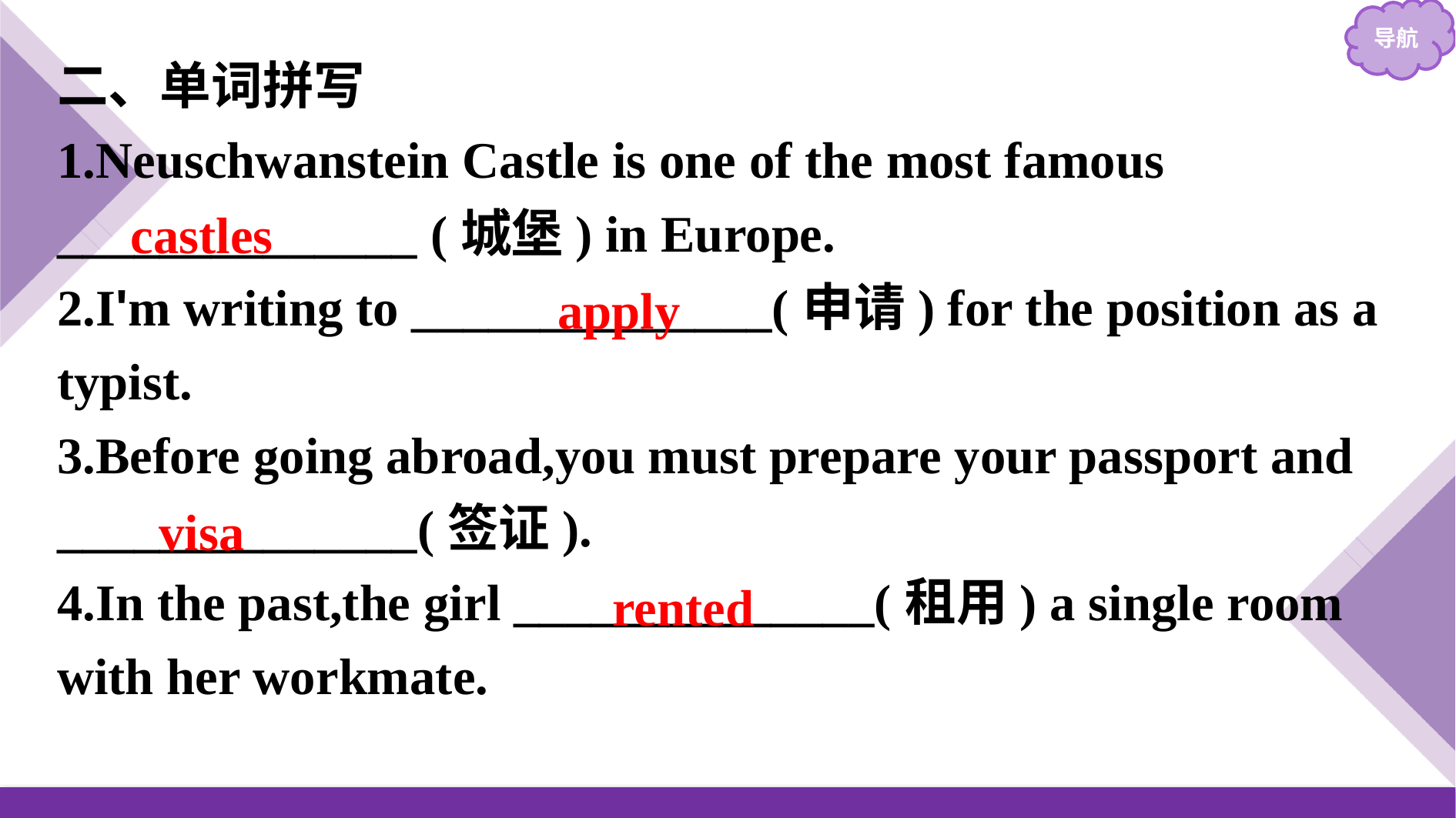

二、单词拼写
1.Neuschwanstein Castle is one of the most famous ______________ (城堡) in Europe.
2.I'm writing to ______________(申请) for the position as a typist.
3.Before going abroad,you must prepare your passport and ______________(签证).
4.In the past,the girl ______________(租用) a single room with her workmate.
castles
apply
visa
rented